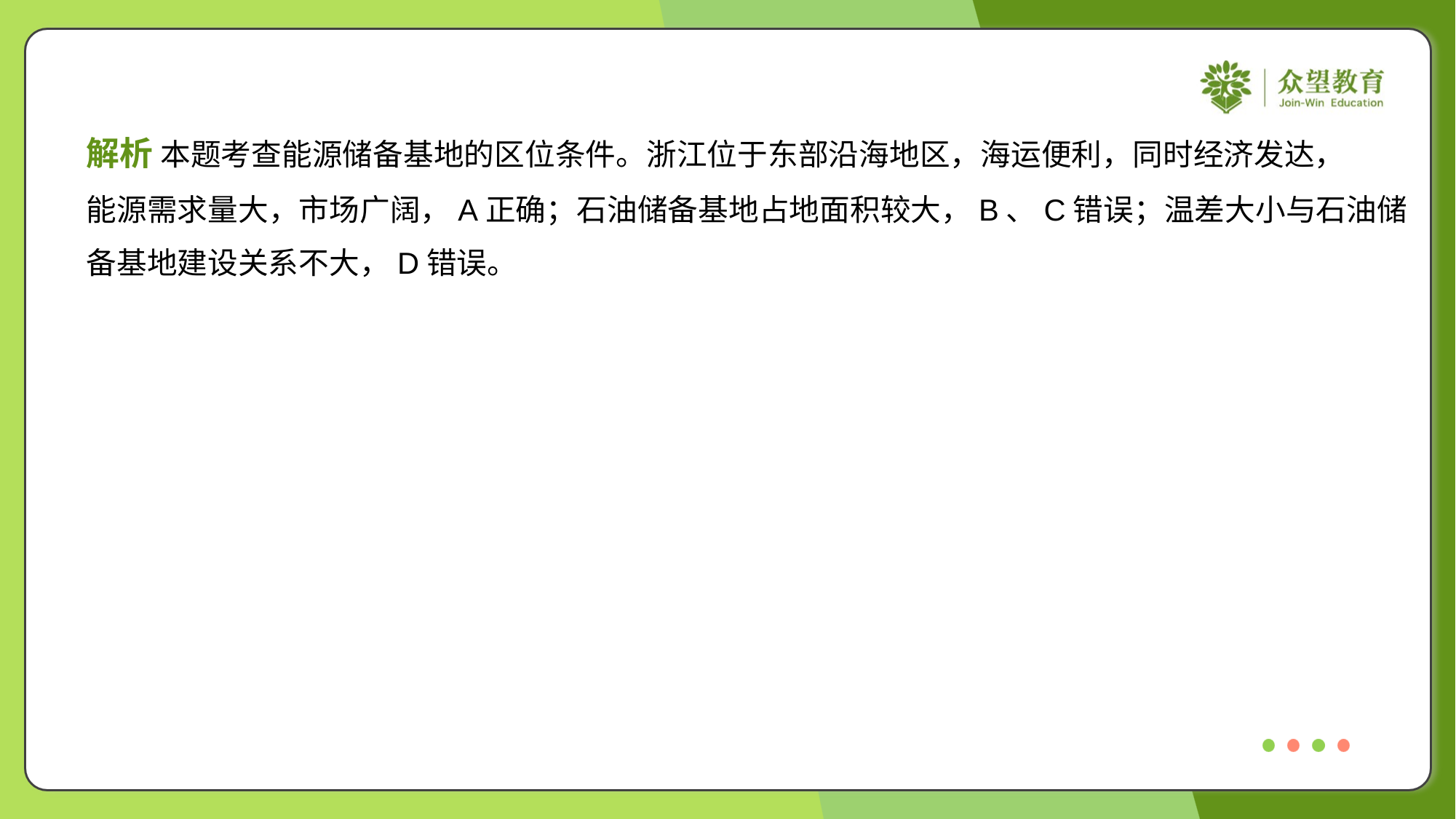

解析 本题考查能源储备基地的区位条件。浙江位于东部沿海地区，海运便利，同时经济发达，
能源需求量大，市场广阔，A正确；石油储备基地占地面积较大，B、C错误；温差大小与石油储
备基地建设关系不大，D错误。